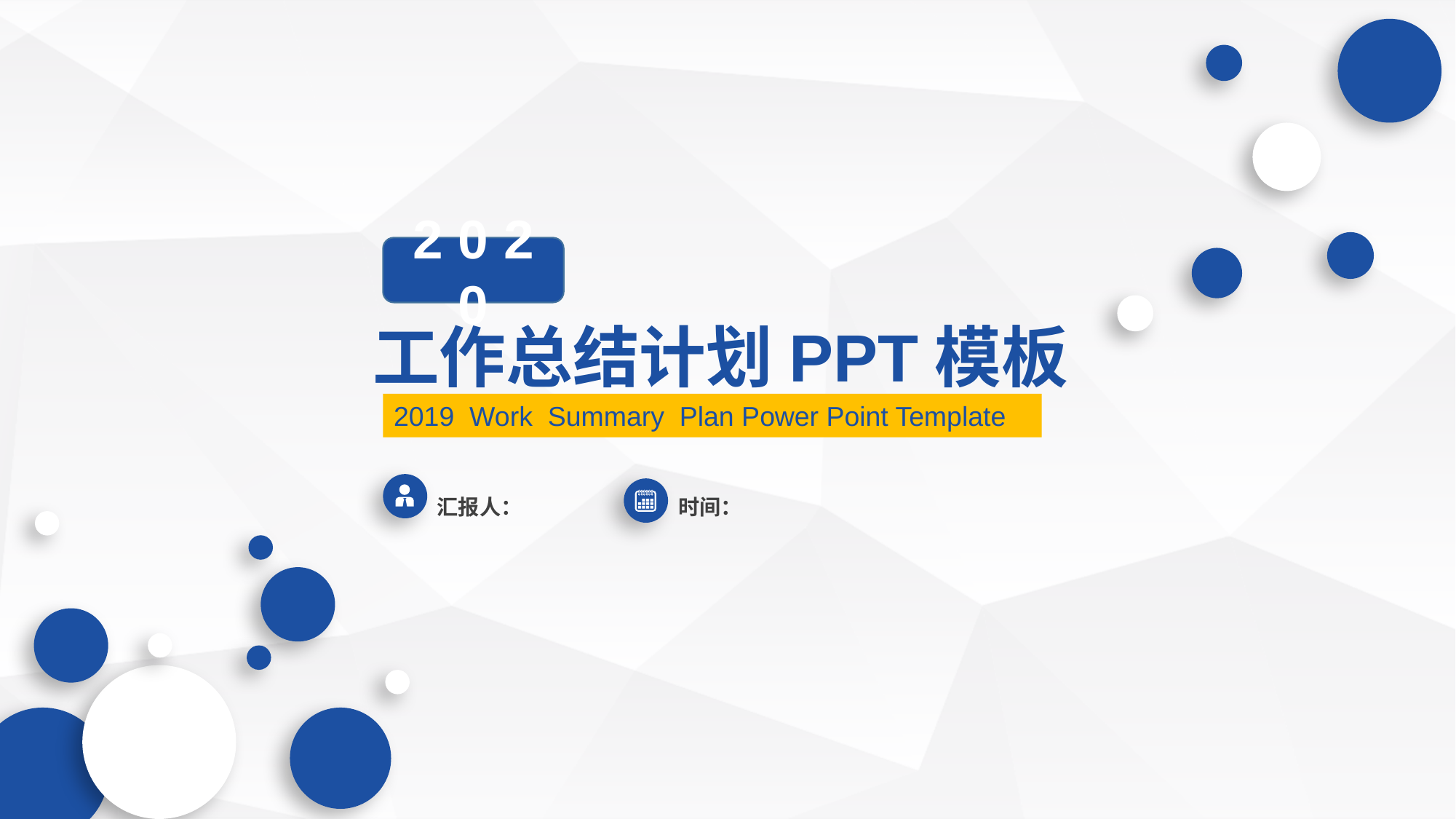

2 0 2 0

工作总结计划PPT模板
2019  Work  Summary  Plan Power Point Template

汇报人：

时间：